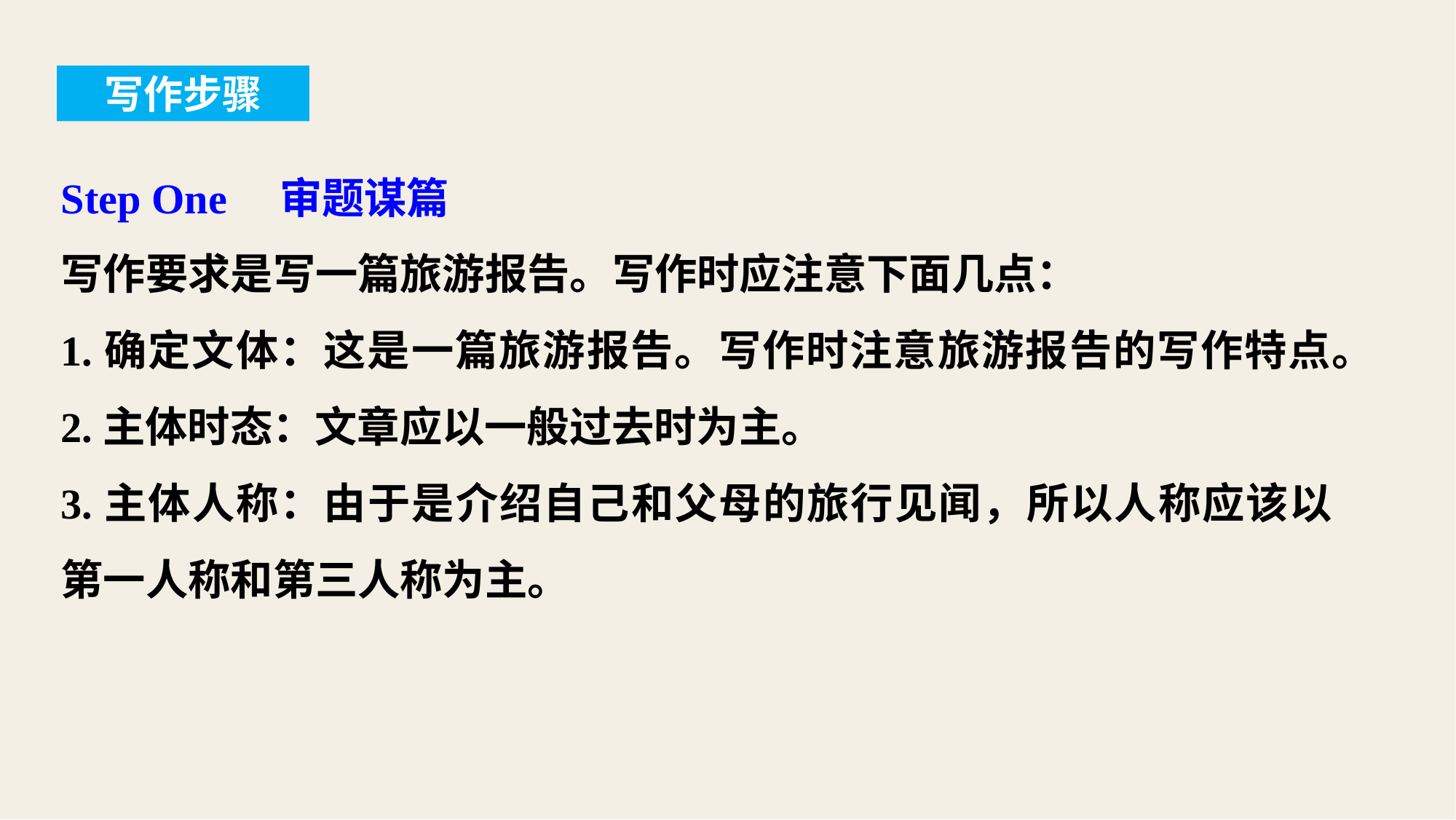

写作步骤
Step One　审题谋篇
写作要求是写一篇旅游报告。写作时应注意下面几点：
1.确定文体：这是一篇旅游报告。写作时注意旅游报告的写作特点。
2.主体时态：文章应以一般过去时为主。
3.主体人称：由于是介绍自己和父母的旅行见闻，所以人称应该以第一人称和第三人称为主。